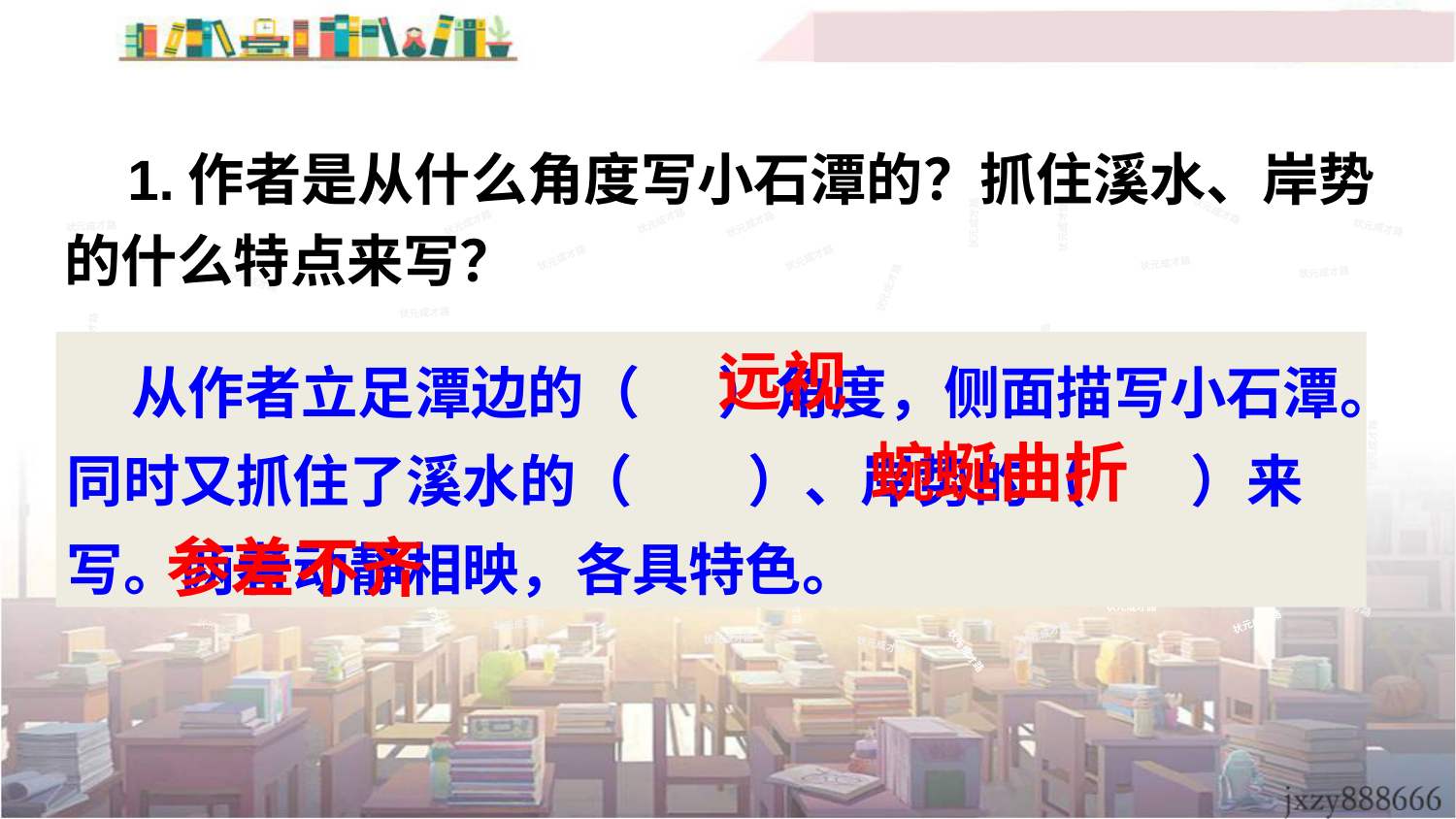

1.作者是从什么角度写小石潭的？抓住溪水、岸势的什么特点来写？
状元成才路
状元成才路
状元成才路
状元成才路
状元成才路
状元成才路
状元成才路
状元成才路
状元成才路
状元成才路
状元成才路
状元成才路
状元成才路
状元成才路
状元成才路
状元成才路
状元成才路
状元成才路
状元成才路
状元成才路
状元成才路
状元成才路
状元成才路
状元成才路
状元成才路
状元成才路
状元成才路
状元成才路
状元成才路
状元成才路
状元成才路
状元成才路
状元成才路
    从作者立足潭边的（      ）角度，侧面描写小石潭。同时又抓住了溪水的（         ）、岸势的（        ）来写。两者动静相映，各具特色。
远视
状元成才路
状元成才路
状元成才路
状元成才路
状元成才路
状元成才路
状元成才路
状元成才路
状元成才路
状元成才路
状元成才路
状元成才路
状元成才路
状元成才路
状元成才路
状元成才路
状元成才路
状元成才路
状元成才路
状元成才路
蜿蜒曲折
状元成才路
状元成才路
状元成才路
状元成才路
状元成才路
状元成才路
状元成才路
状元成才路
状元成才路
状元成才路
状元成才路
状元成才路
状元成才路
状元成才路
状元成才路
状元成才路
状元成才路
状元成才路
状元成才路
状元成才路
参差不齐
状元成才路
状元成才路
状元成才路
状元成才路
状元成才路
状元成才路
状元成才路
状元成才路
状元成才路
状元成才路
状元成才路
状元成才路
状元成才路
状元成才路
状元成才路
状元成才路
状元成才路
状元成才路
状元成才路
状元成才路
状元成才路
状元成才路
状元成才路
状元成才路
状元成才路